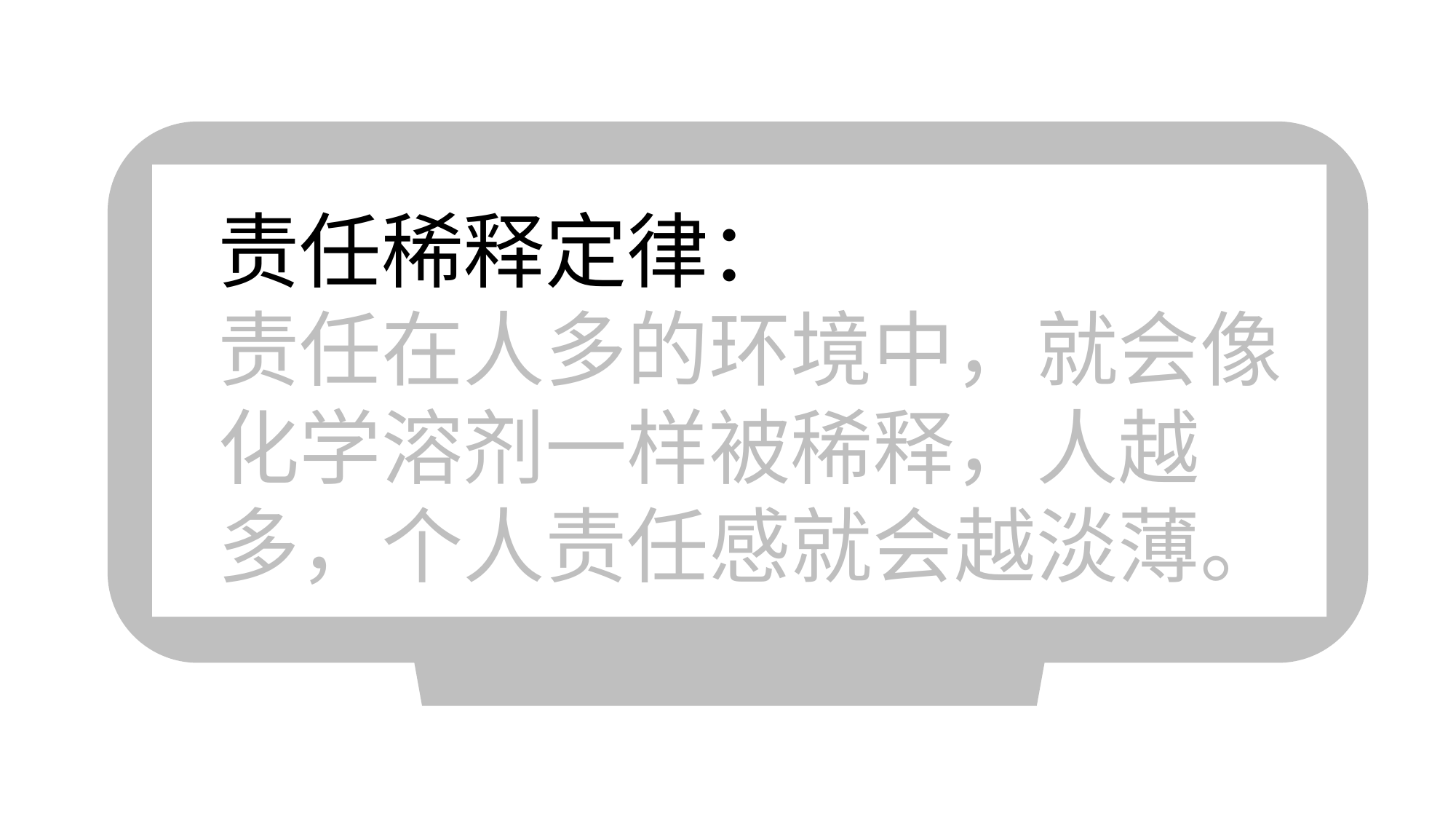

责任稀释定律：
责任在人多的环境中，就会像化学溶剂一样被稀释，人越多，个人责任感就会越淡薄。